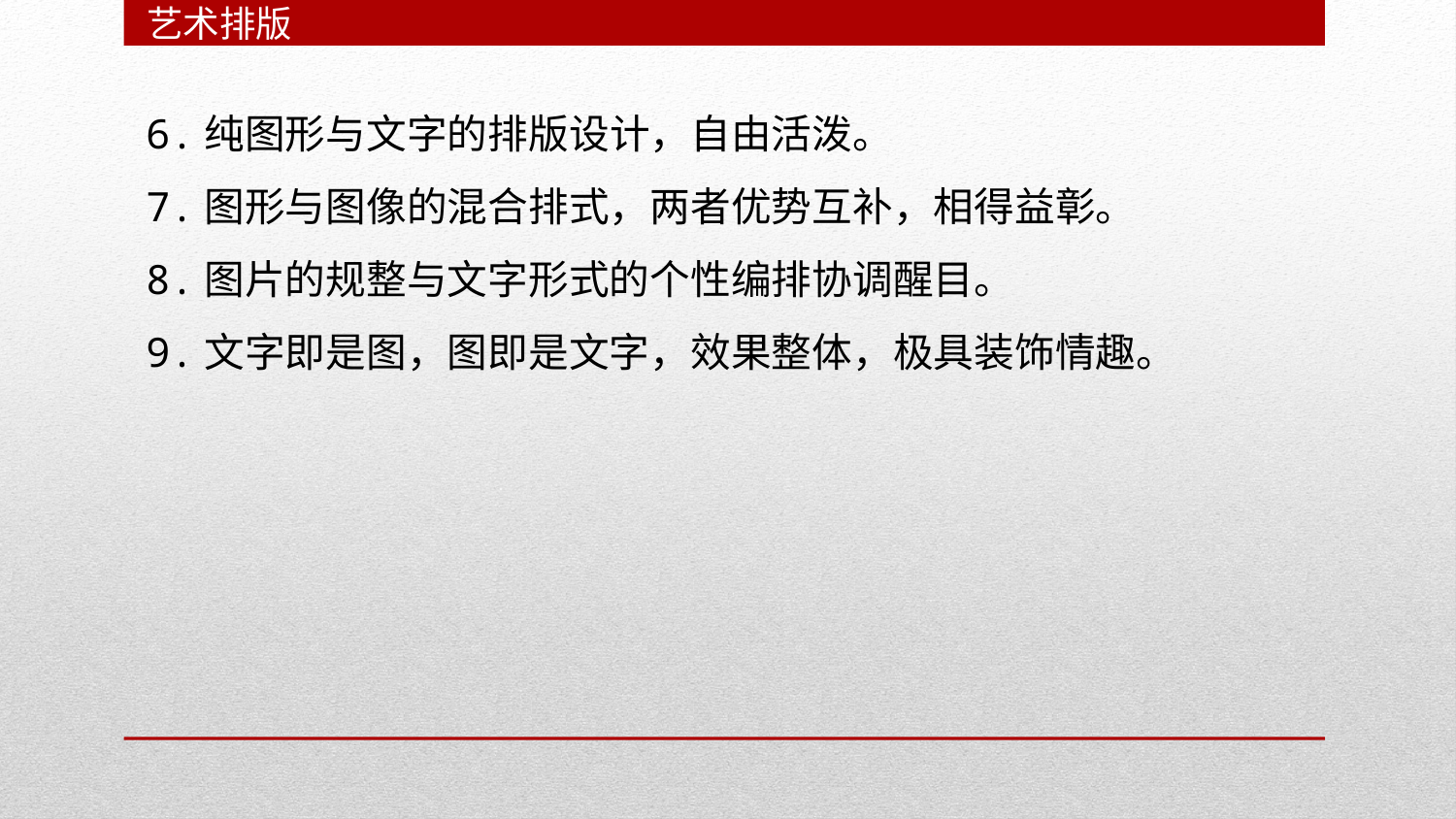

艺术排版
6.纯图形与文字的排版设计，自由活泼。
7.图形与图像的混合排式，两者优势互补，相得益彰。
8.图片的规整与文字形式的个性编排协调醒目。
9.文字即是图，图即是文字，效果整体，极具装饰情趣。